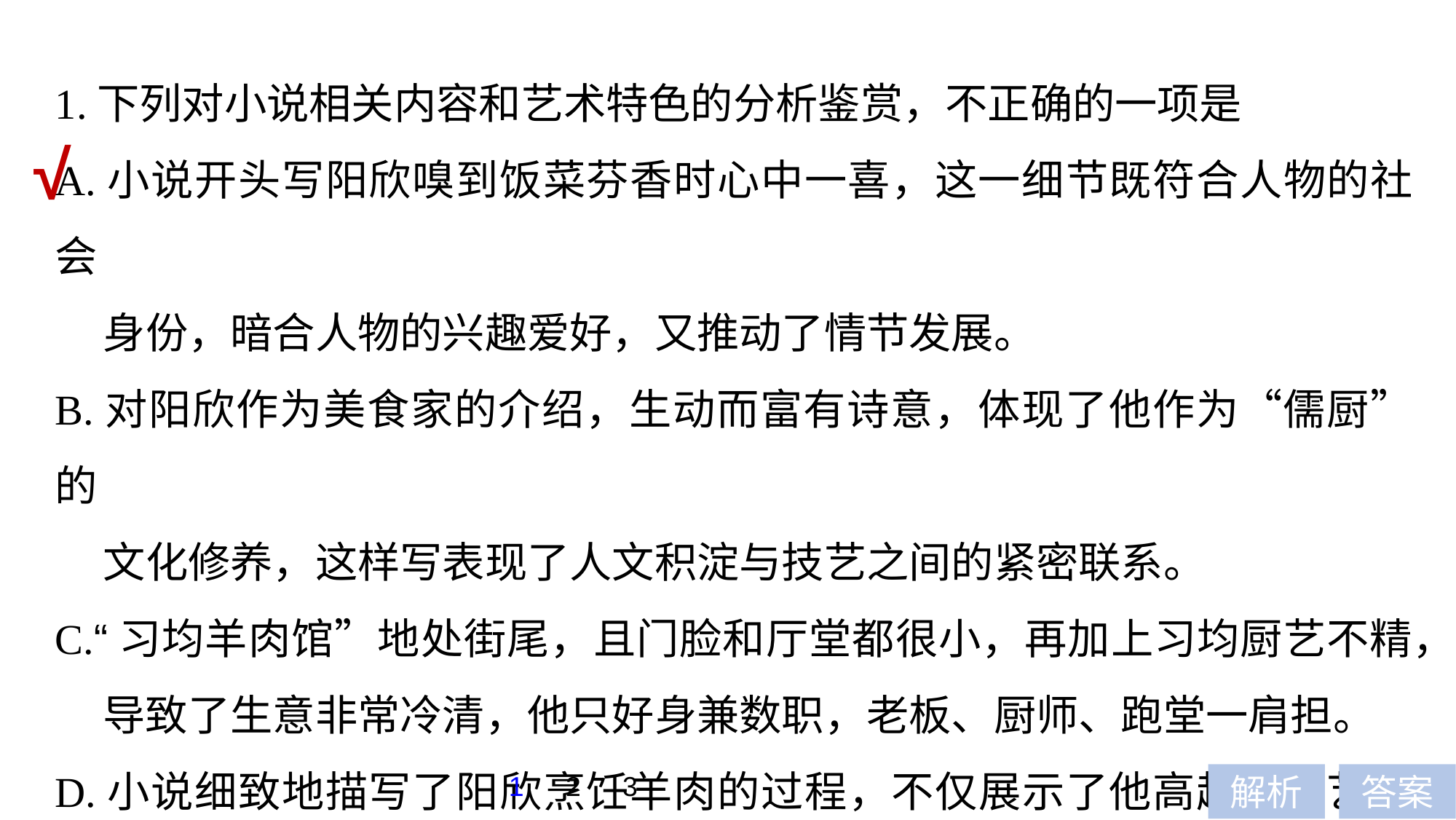

1.下列对小说相关内容和艺术特色的分析鉴赏，不正确的一项是
A.小说开头写阳欣嗅到饭菜芬香时心中一喜，这一细节既符合人物的社会
    身份，暗合人物的兴趣爱好，又推动了情节发展。
B.对阳欣作为美食家的介绍，生动而富有诗意，体现了他作为“儒厨”的
    文化修养，这样写表现了人文积淀与技艺之间的紧密联系。
C.“习均羊肉馆”地处街尾，且门脸和厅堂都很小，再加上习均厨艺不精，
    导致了生意非常冷清，他只好身兼数职，老板、厨师、跑堂一肩担。
D.小说细致地描写了阳欣烹饪羊肉的过程，不仅展示了他高超的厨艺，也
    可以看出习均积极认真、潜心学艺的态度。
√
1
2
3
解析
答案